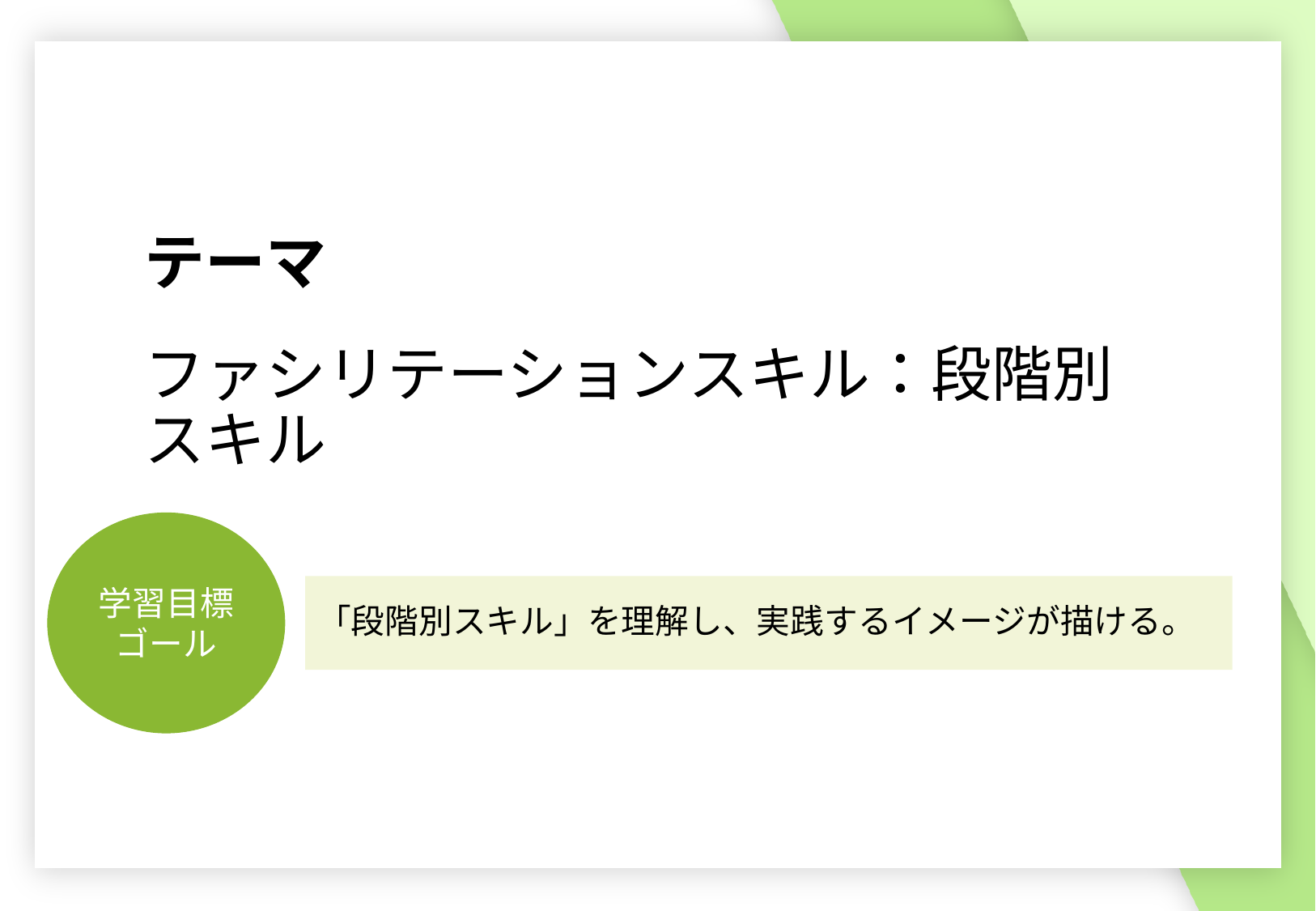

ファシリテーションスキル：段階別スキル
「段階別スキル」を理解し、実践するイメージが描ける。